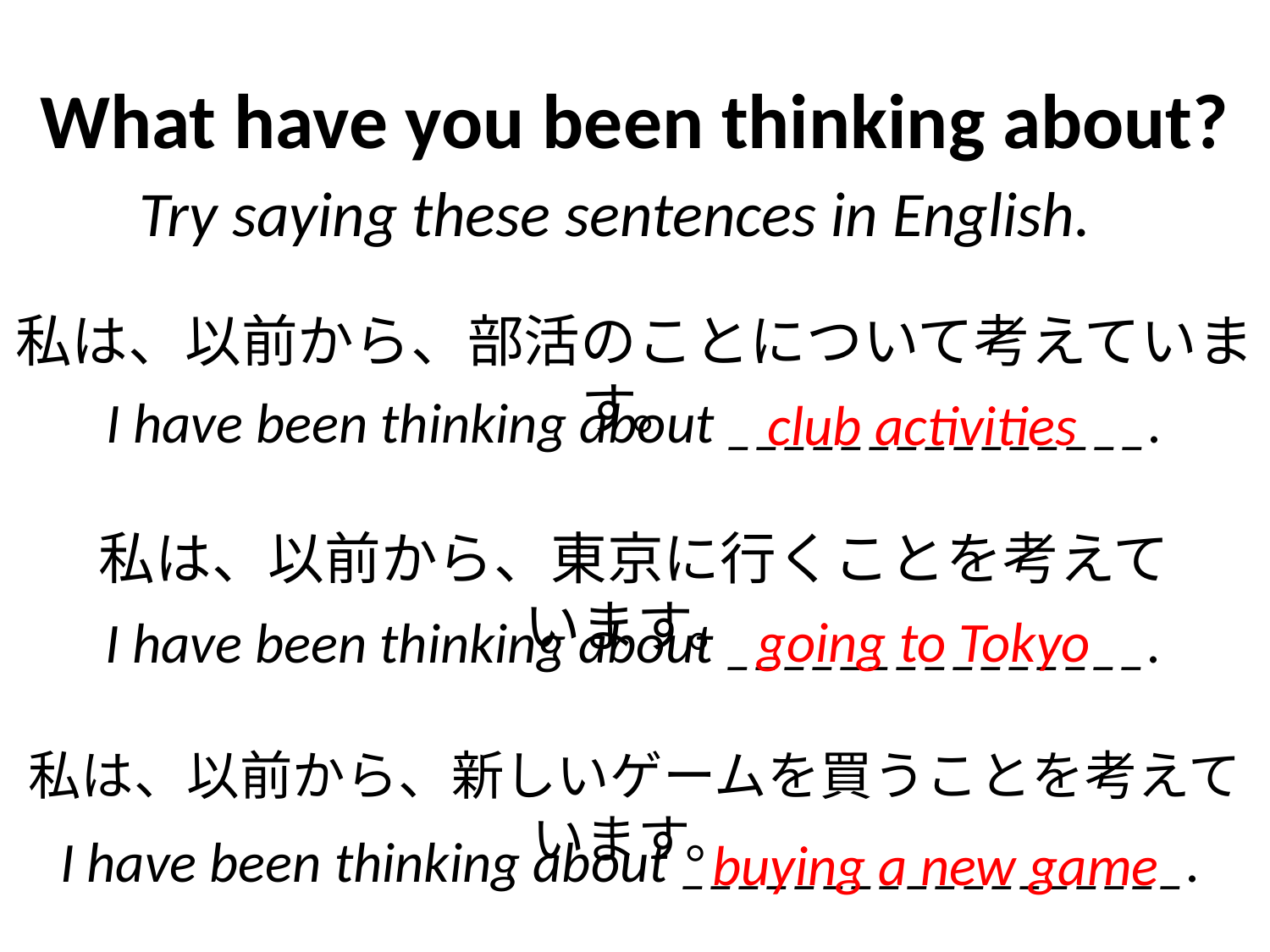

# What have you been thinking about?
Try saying these sentences in English.

私は、以前から、部活のことについて考えています。
I have been thinking about _______________.
club activities
私は、以前から、東京に行くことを考えています。
going to Tokyo
I have been thinking about _______________.
私は、以前から、新しいゲームを買うことを考えています。
I have been thinking about __________________.
buying a new game